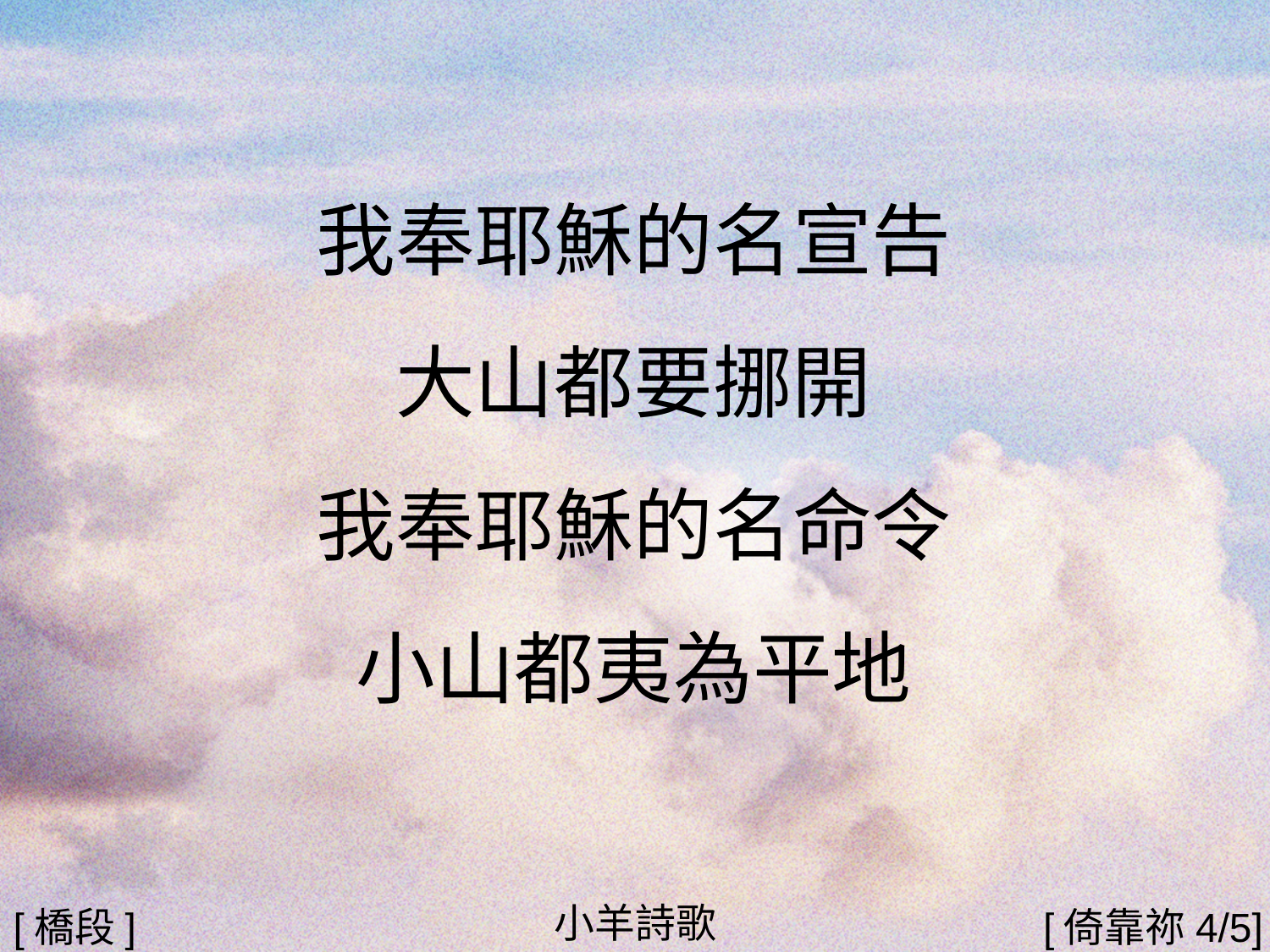

我奉耶穌的名宣告
大山都要挪開
我奉耶穌的名命令
小山都夷為平地
#

小羊詩歌
[橋段]
[倚靠祢4/5]